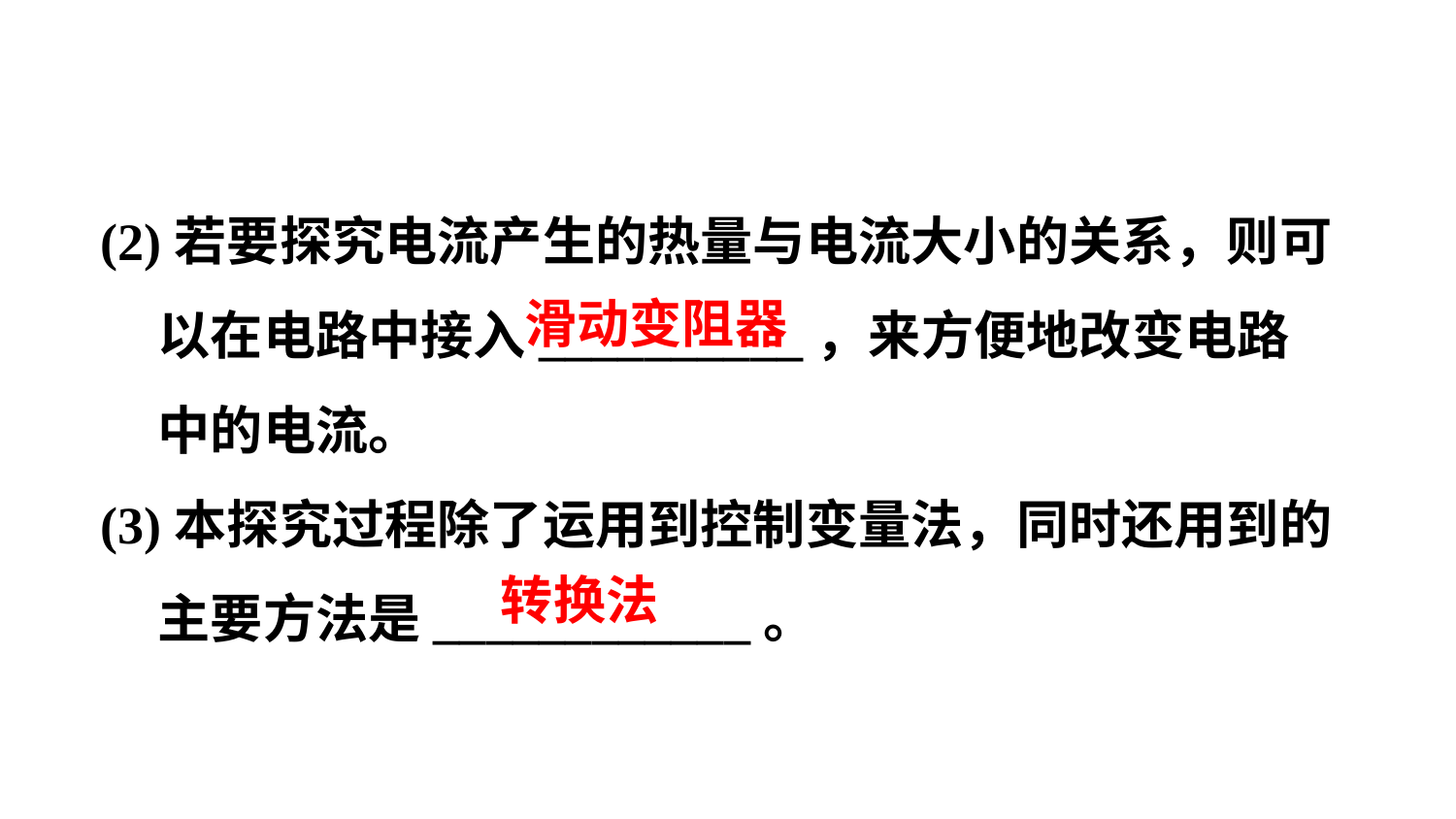

(2)若要探究电流产生的热量与电流大小的关系，则可以在电路中接入__________，来方便地改变电路中的电流。
(3)本探究过程除了运用到控制变量法，同时还用到的主要方法是____________。
滑动变阻器
转换法